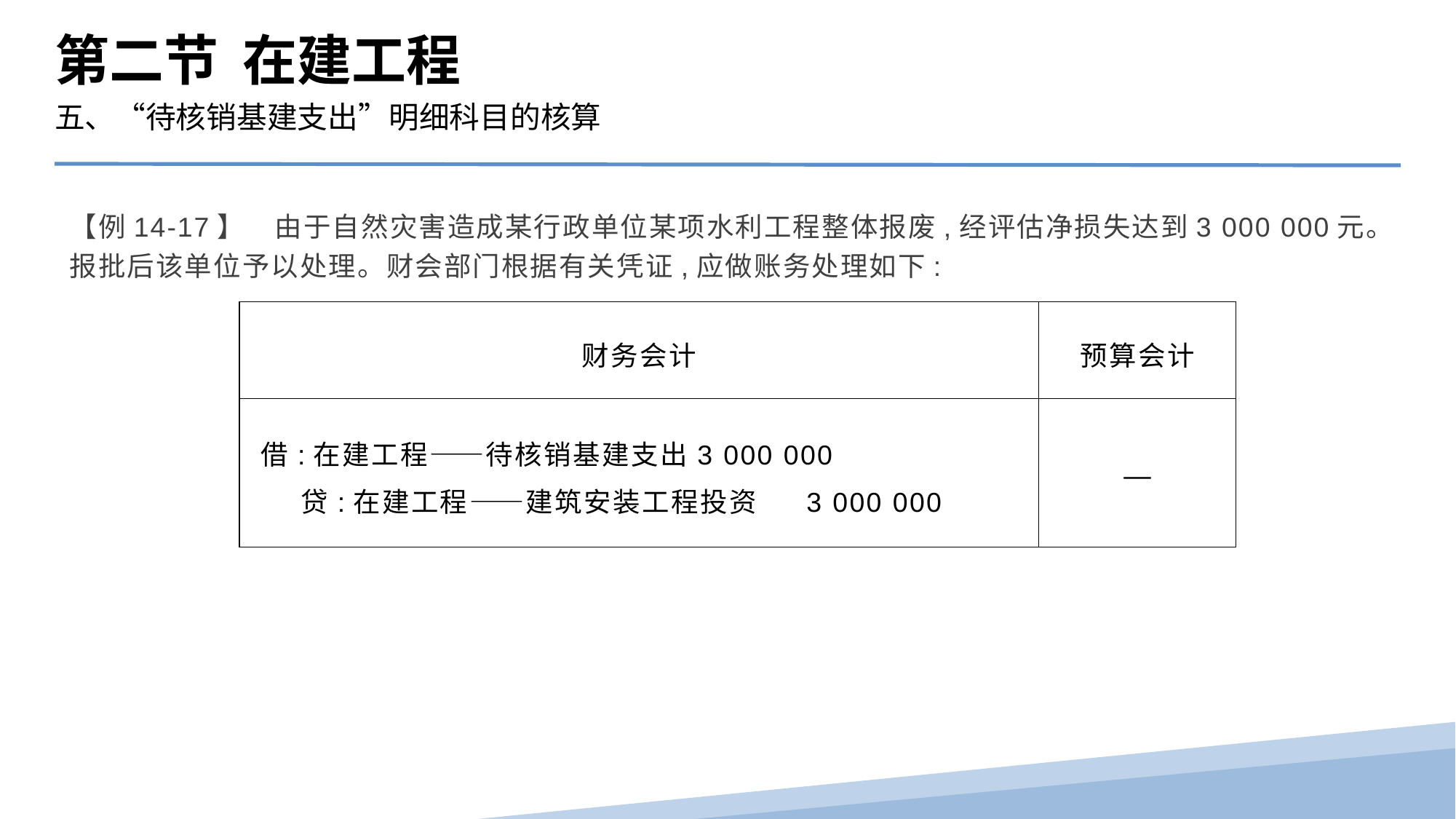

第二节  在建工程
五、“待核销基建支出”明细科目的核算
【例14-17】　由于自然灾害造成某行政单位某项水利工程整体报废,经评估净损失达到3 000 000元。报批后该单位予以处理。财会部门根据有关凭证,应做账务处理如下:
| 财务会计 | 预算会计 |
| --- | --- |
| 借:在建工程——待核销基建支出 3 000 000 贷:在建工程——建筑安装工程投资 3 000 000 | — |